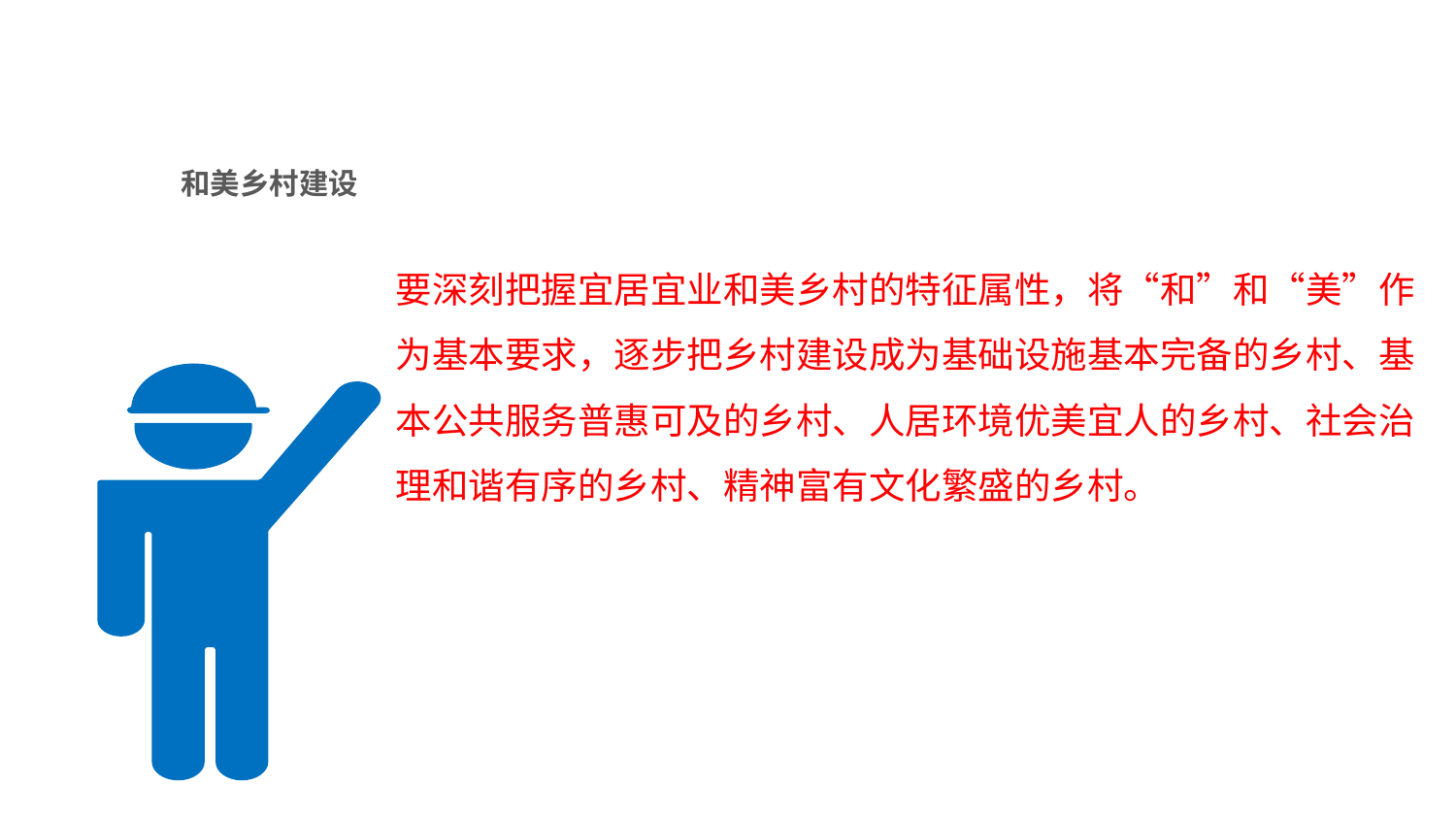

# 和美乡村建设
要深刻把握宜居宜业和美乡村的特征属性，将“和”和“美”作为基本要求，逐步把乡村建设成为基础设施基本完备的乡村、基本公共服务普惠可及的乡村、人居环境优美宜人的乡村、社会治理和谐有序的乡村、精神富有文化繁盛的乡村。